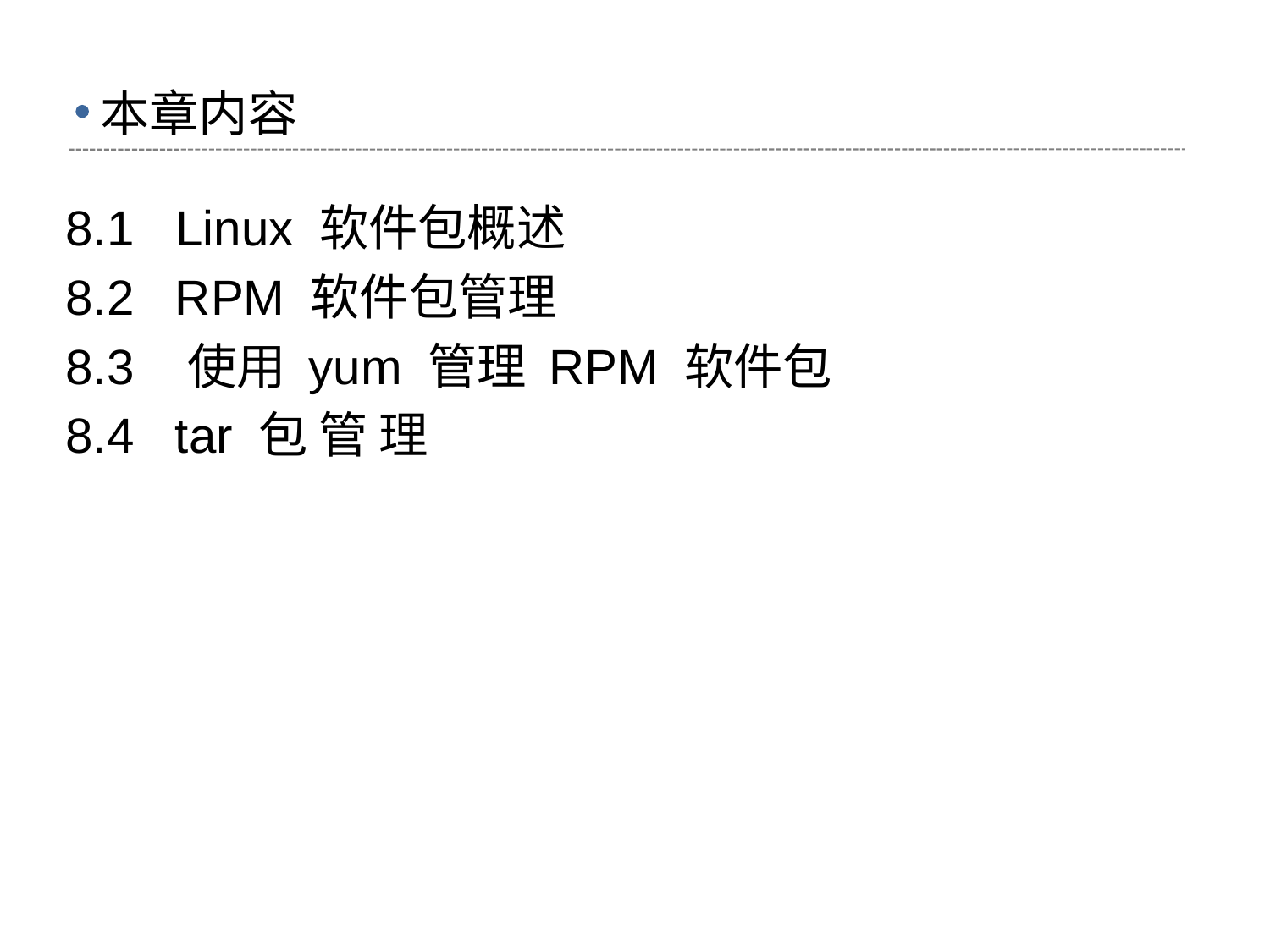

# 本章内容
8.1   Linux 软件包概述
8.2   RPM 软件包管理
8.3   使用 yum 管理 RPM 软件包
8.4   tar 包 管 理